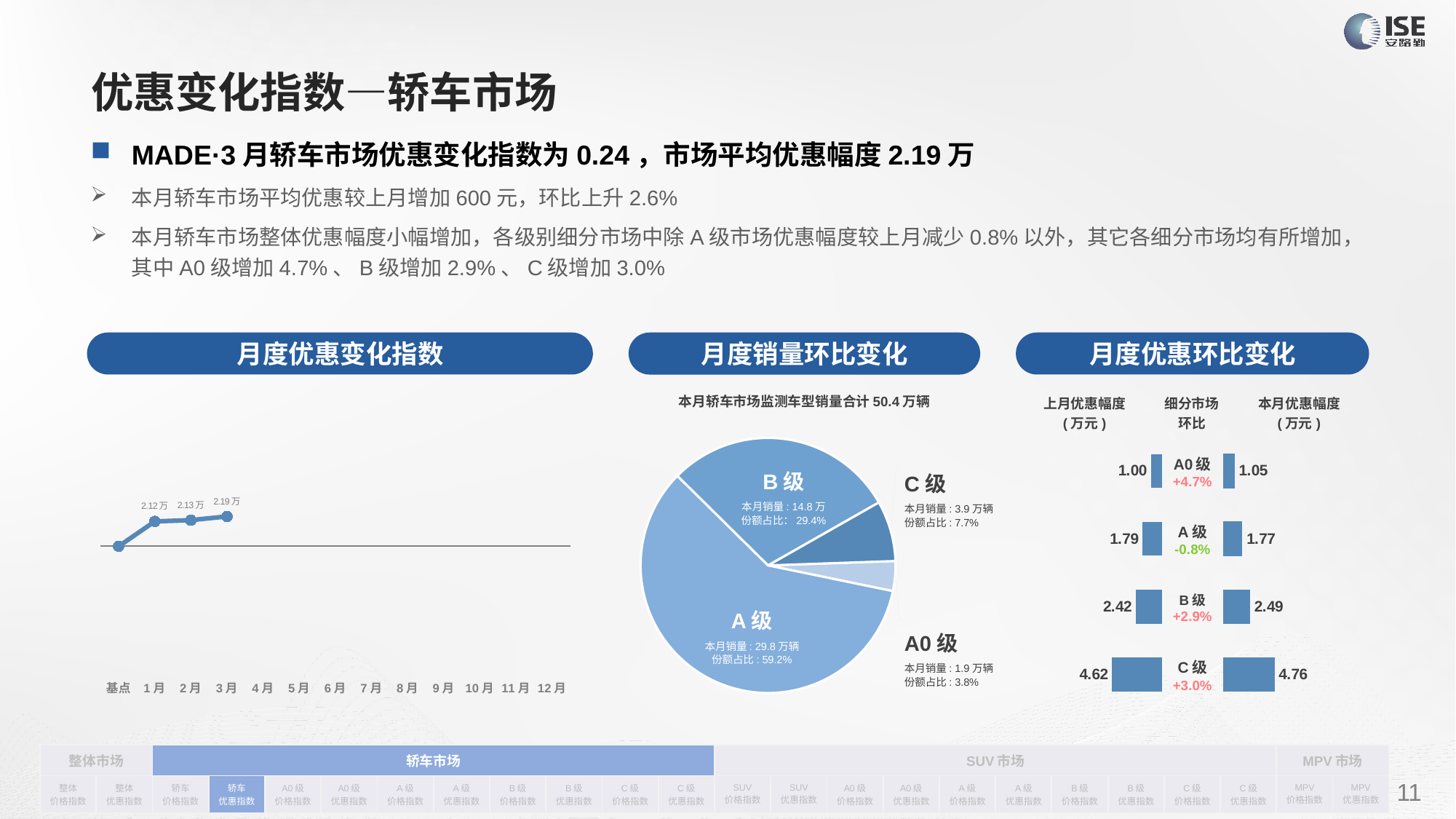

# 优惠变化指数—轿车市场
MADE·3月轿车市场优惠变化指数为0.24，市场平均优惠幅度2.19万
本月轿车市场平均优惠较上月增加600元，环比上升2.6%
本月轿车市场整体优惠幅度小幅增加，各级别细分市场中除A级市场优惠幅度较上月减少0.8%以外，其它各细分市场均有所增加，其中A0级增加4.7%、B级增加2.9%、C级增加3.0%
月度优惠变化指数

月度优惠环比变化

月度销量环比变化

本月轿车市场监测车型销量合计50.4万辆

### Chart

| Category | Y2022 |
|---|---|
| 基点 | 0.0 |
| 1月 | 0.2 |
| 2月 | 0.21 |
| 3月 | 0.24 |
| 4月 | None |
| 5月 | None |
| 6月 | None |
| 7月 | None |
| 8月 | None |
| 9月 | None |
| 10月 | None |
| 11月 | None |
| 12月 | None |
| 上月优惠幅度 (万元) | 细分市场 环比 | 本月优惠幅度 (万元) |
| --- | --- | --- |

### Chart

| Category | 细分市场 |
|---|---|
| A0级 | 19101.0 |
| A级 | 298167.0 |
| B级 | 148031.0 |
| C级 | 38646.0 |
| A0级 +4.7% |
| --- |
| A级 -0.8% |
| B级 +2.9% |
| C级 +3.0% |

### Chart

| Category | 优惠金额 |
|---|---|
| A0 | 1.0049944433817903 |
| A | 1.7872488680951533 |
| B | 2.4204385750454325 |
| C | 4.622389392512745 |

### Chart

| Category | 优惠金额 |
|---|---|
| A0 | 1.0524314695565675 |
| A | 1.7721233832047143 |
| B | 2.49106044747384 |
| C | 4.763150388138488 |
B级
本月销量: 14.8万
份额占比：29.4%
C级
本月销量: 3.9万辆
份额占比: 7.7%
A级
本月销量: 29.8万辆
份额占比: 59.2%
A0级
本月销量: 1.9万辆
份额占比: 3.8%
| 整体市场 |  | 轿车市场 |  |  |  |  |  |  |  |  |  | SUV市场 |  |  |  |  |  |  |  |  |  | MPV市场 |  |
| --- | --- | --- | --- | --- | --- | --- | --- | --- | --- | --- | --- | --- | --- | --- | --- | --- | --- | --- | --- | --- | --- | --- | --- |
| 整体 价格指数 | 整体 优惠指数 | 轿车 价格指数 | 轿车 优惠指数 | A0级 价格指数 | A0级 优惠指数 | A级 价格指数 | A级 优惠指数 | B级 价格指数 | B级 优惠指数 | C级 价格指数 | C级 优惠指数 | SUV 价格指数 | SUV 优惠指数 | A0级 价格指数 | A0级 优惠指数 | A级 价格指数 | A级 优惠指数 | B级 价格指数 | B级 优惠指数 | C级 价格指数 | C级 优惠指数 | MPV 价格指数 | MPV 优惠指数 |
请在插入菜单—页眉和页脚中修改此 文本
11